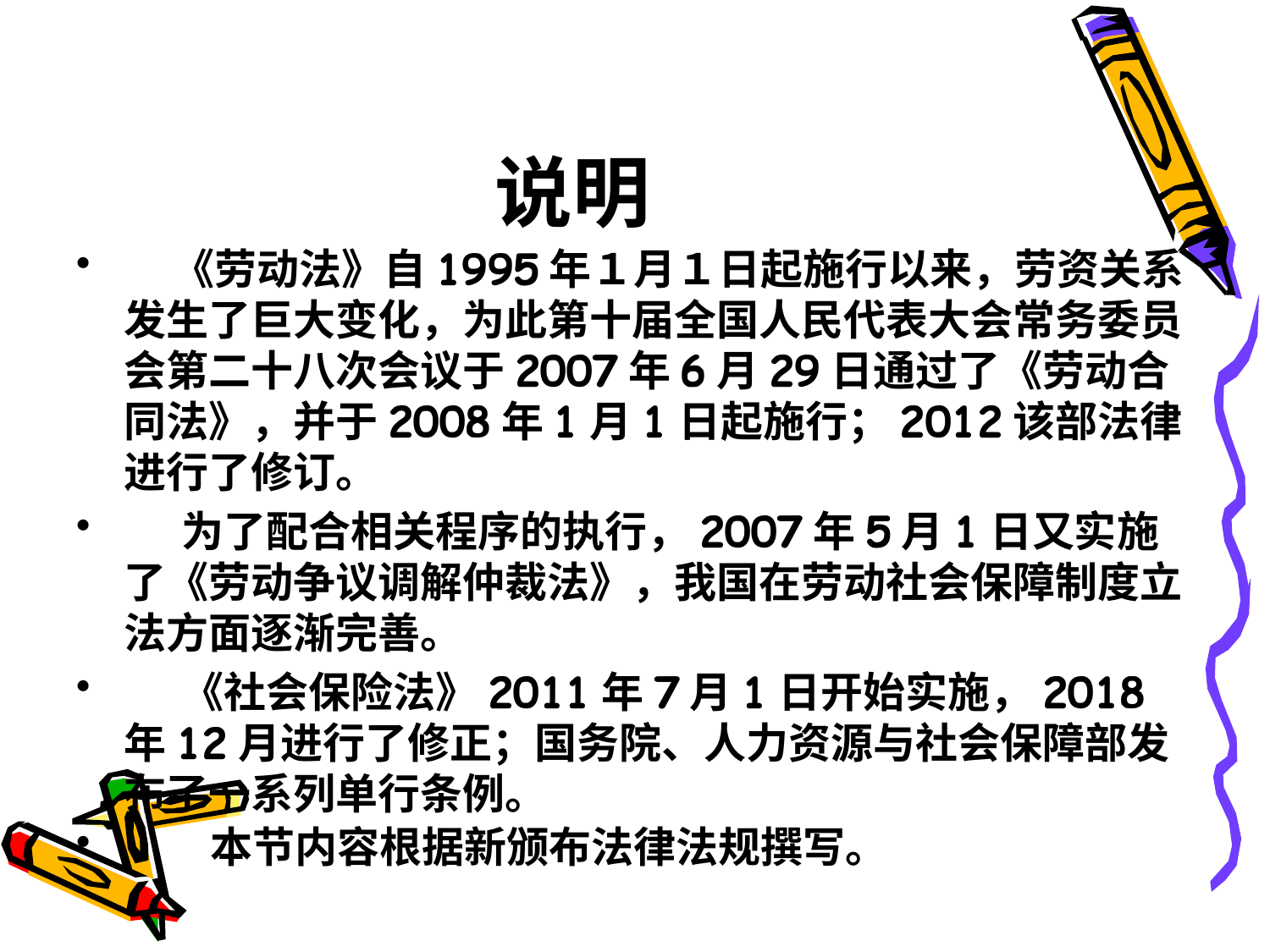

# 说明
    《劳动法》自1995年１月１日起施行以来，劳资关系发生了巨大变化，为此第十届全国人民代表大会常务委员会第二十八次会议于2007年6月29日通过了《劳动合同法》，并于2008年1月1日起施行；2012该部法律进行了修订。
     为了配合相关程序的执行，2007年5月1日又实施了《劳动争议调解仲裁法》，我国在劳动社会保障制度立法方面逐渐完善。
     《社会保险法》2011年7月1日开始实施，2018年12月进行了修正；国务院、人力资源与社会保障部发布了一系列单行条例。
        本节内容根据新颁布法律法规撰写。